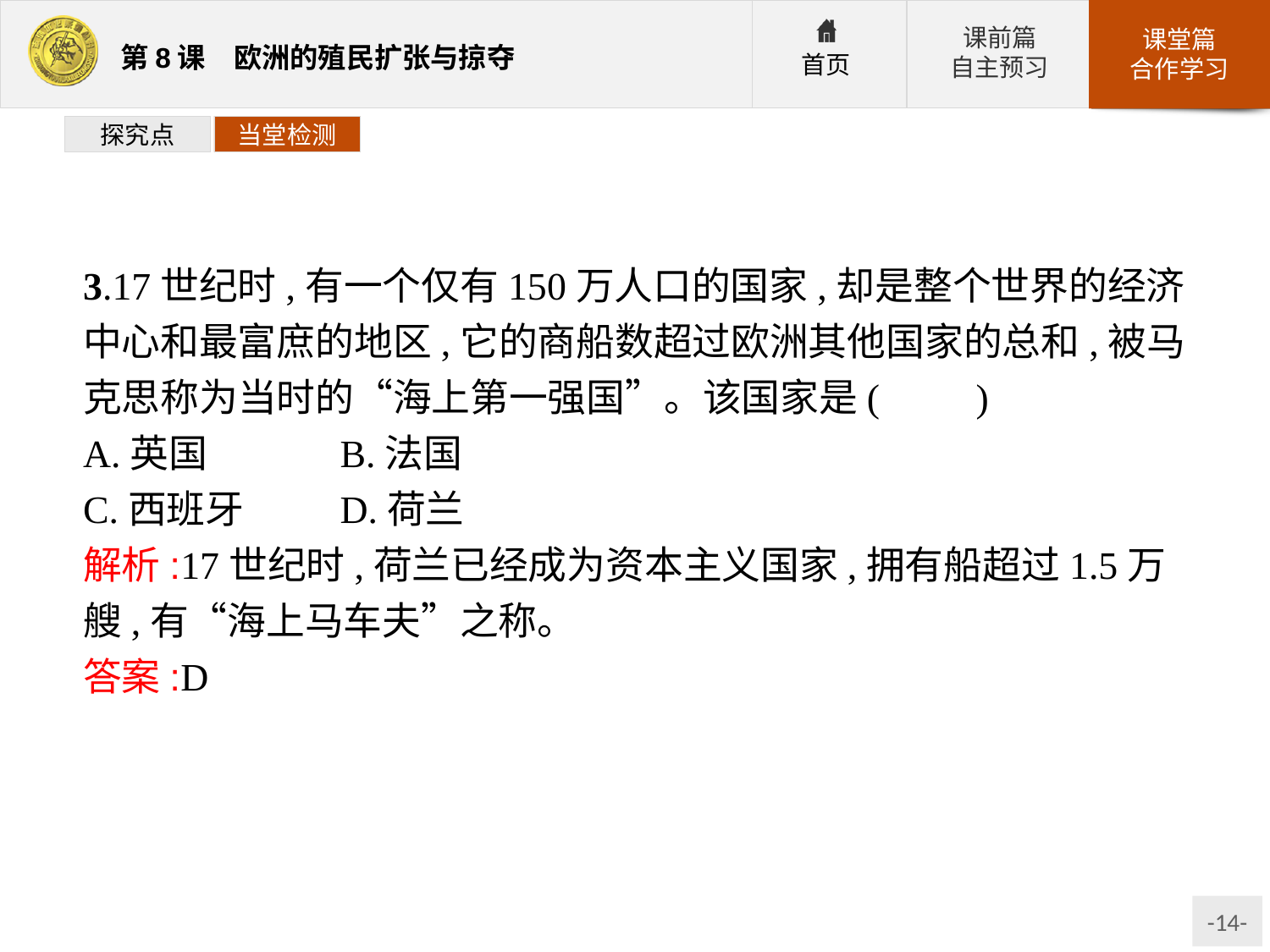

探究点
当堂检测
3.17世纪时,有一个仅有150万人口的国家,却是整个世界的经济中心和最富庶的地区,它的商船数超过欧洲其他国家的总和,被马克思称为当时的“海上第一强国”。该国家是(　　)
A.英国		B.法国
C.西班牙	D.荷兰
解析:17世纪时,荷兰已经成为资本主义国家,拥有船超过1.5万艘,有“海上马车夫”之称。
答案:D